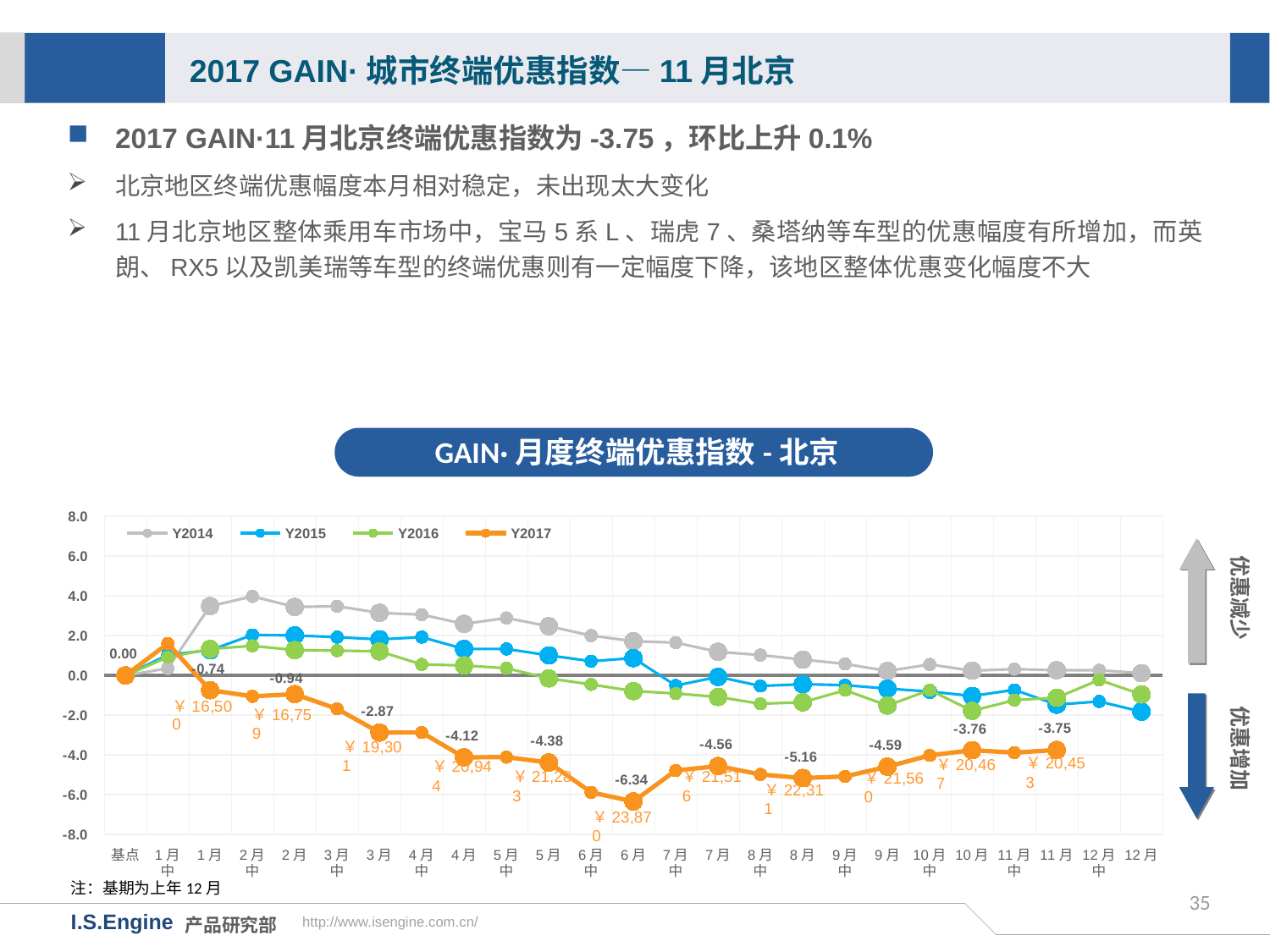

2017 GAIN·城市终端优惠指数—11月北京
2017 GAIN·11月北京终端优惠指数为-3.75，环比上升0.1%
北京地区终端优惠幅度本月相对稳定，未出现太大变化
11月北京地区整体乘用车市场中，宝马5系L、瑞虎7、桑塔纳等车型的优惠幅度有所增加，而英朗、RX5以及凯美瑞等车型的终端优惠则有一定幅度下降，该地区整体优惠变化幅度不大

GAIN·月度终端优惠指数-北京

[unsupported chart]

优惠减少

优惠增加

￥16,759
￥19,301
￥20,453
￥20,467
￥20,944
￥21,283
￥21,516
￥21,560
￥22,311
￥23,870
注：基期为上年12月
35